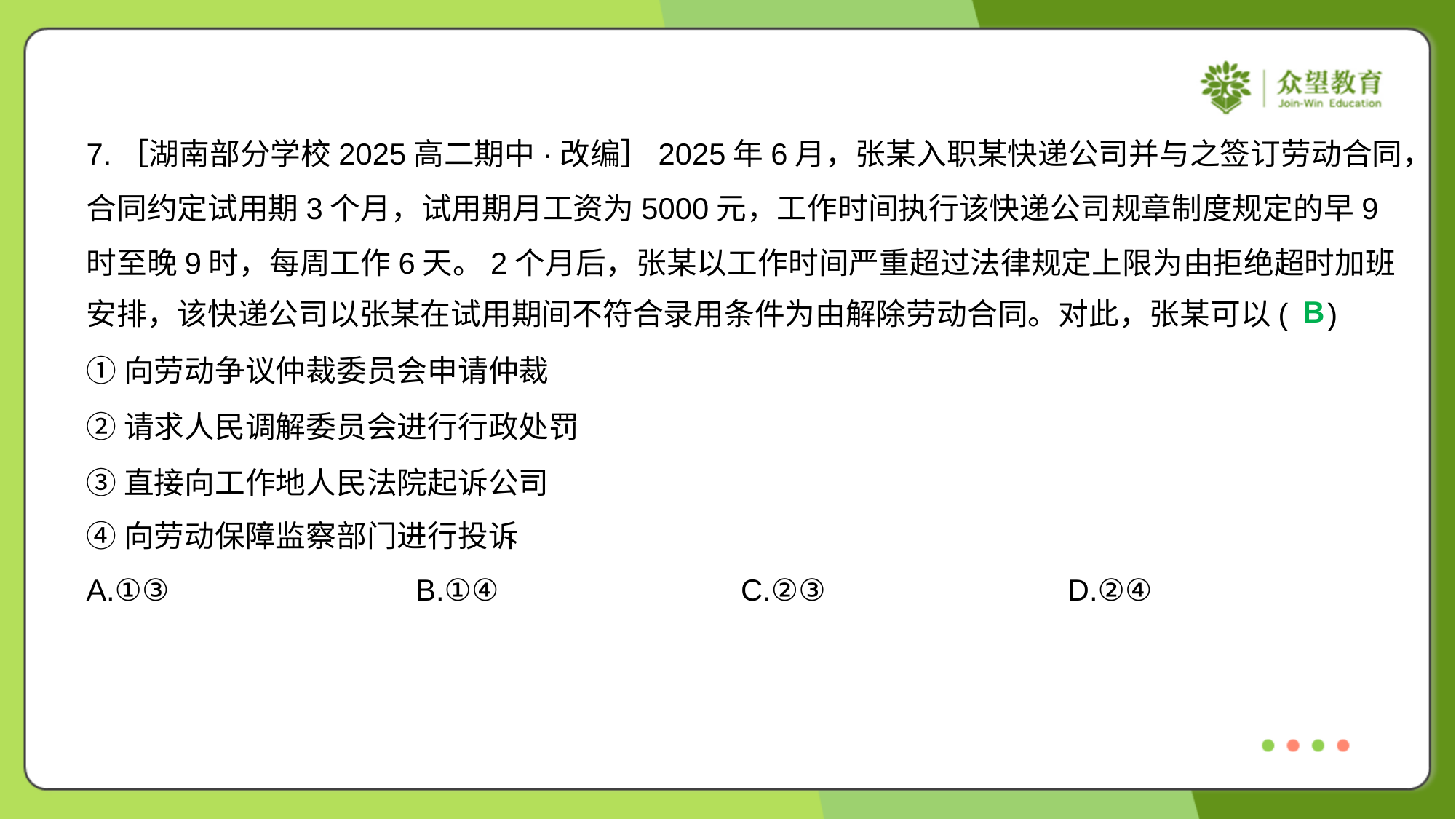

7.［湖南部分学校2025高二期中·改编］2025年6月，张某入职某快递公司并与之签订劳动合同，
合同约定试用期3个月，试用期月工资为5000元，工作时间执行该快递公司规章制度规定的早9
时至晚9时，每周工作6天。2个月后，张某以工作时间严重超过法律规定上限为由拒绝超时加班
安排，该快递公司以张某在试用期间不符合录用条件为由解除劳动合同。对此，张某可以(     )
B
①向劳动争议仲裁委员会申请仲裁
②请求人民调解委员会进行行政处罚
③直接向工作地人民法院起诉公司
④向劳动保障监察部门进行投诉
A.①③	B.①④	C.②③	D.②④